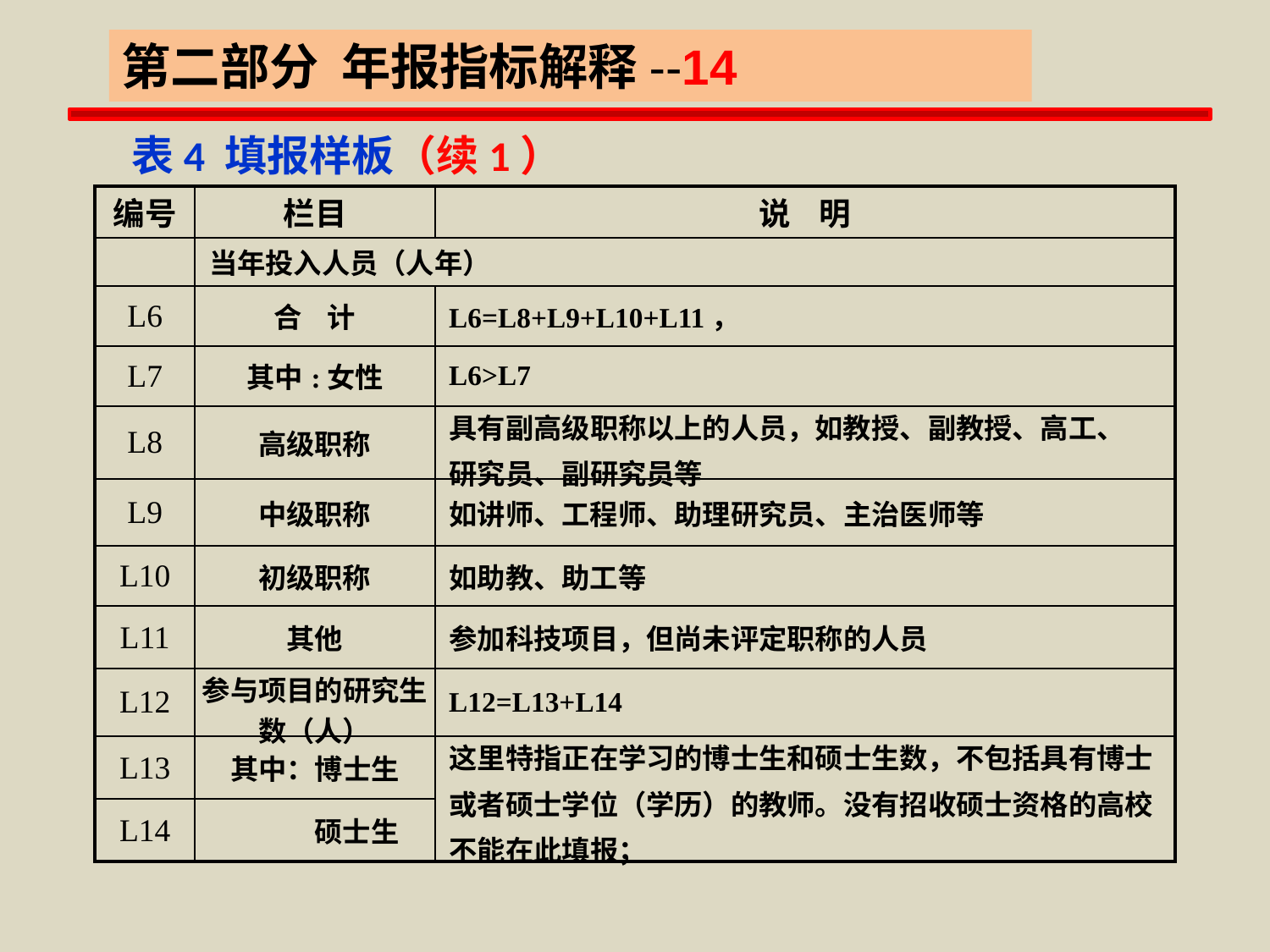

第二部分  年报指标解释--14

  表4 填报样板（续1）

| 编号 | 栏目 | 说 明 |
| --- | --- | --- |
|  | 当年投入人员（人年） |  |
| L6 | 合 计 | L6=L8+L9+L10+L11， |
| L7 | 其中:女性 | L6>L7 |
| L8 | 高级职称 | 具有副高级职称以上的人员，如教授、副教授、高工、 研究员、副研究员等 |
| L9 | 中级职称 | 如讲师、工程师、助理研究员、主治医师等 |
| L10 | 初级职称 | 如助教、助工等 |
| L11 | 其他 | 参加科技项目，但尚未评定职称的人员 |
| L12 | 参与项目的研究生数（人） | L12=L13+L14 |
| L13 | 其中：博士生 | 这里特指正在学习的博士生和硕士生数，不包括具有博士 或者硕士学位（学历）的教师。没有招收硕士资格的高校 不能在此填报； |
| L14 | 硕士生 |  |